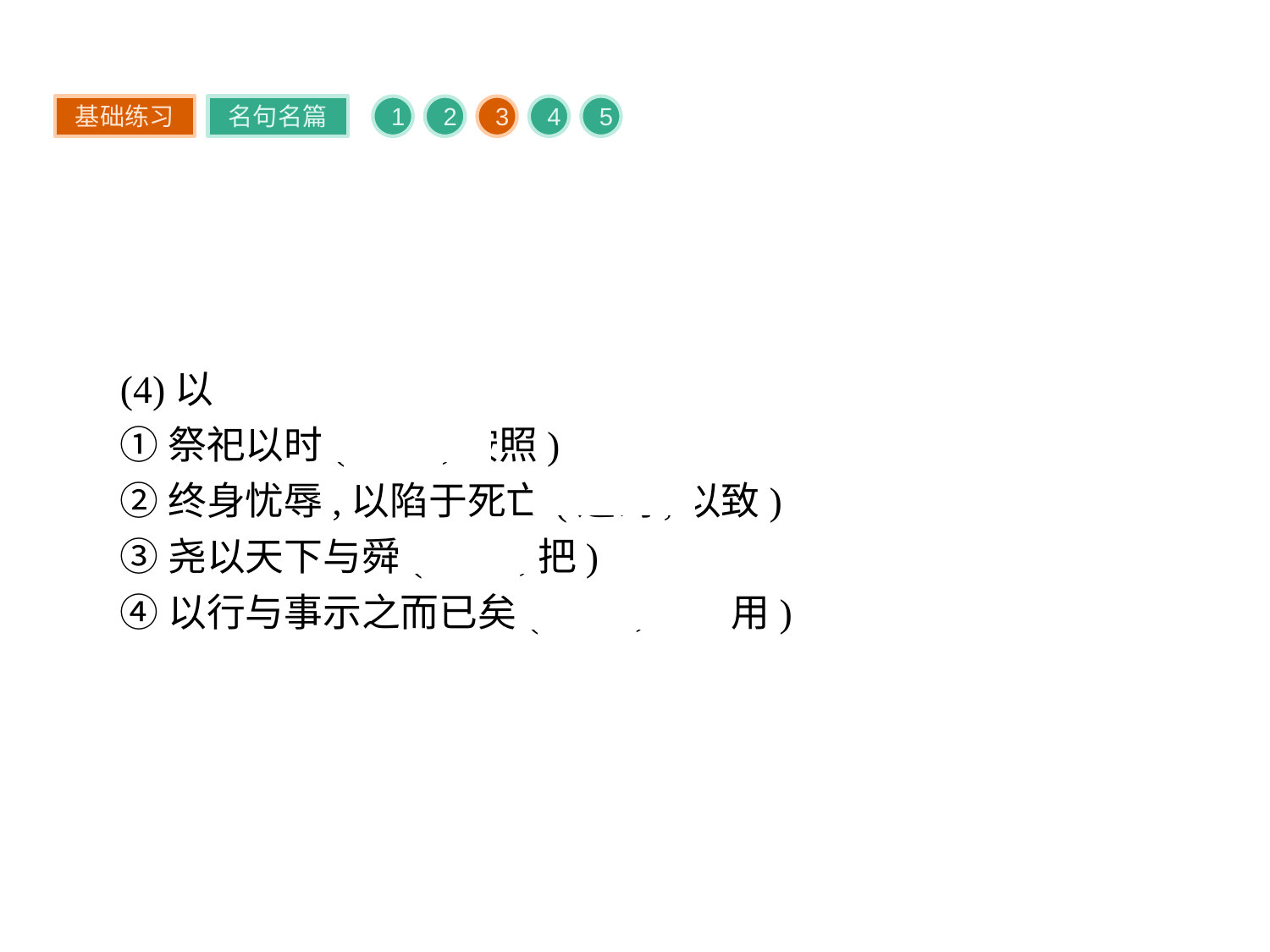

基础练习
名句名篇
1
2
3
4
5
(4)以
①祭祀以时(介词,按照)
②终身忧辱,以陷于死亡(连词,以致)
③尧以天下与舜(介词,把)
④以行与事示之而已矣(介词,拿、用)